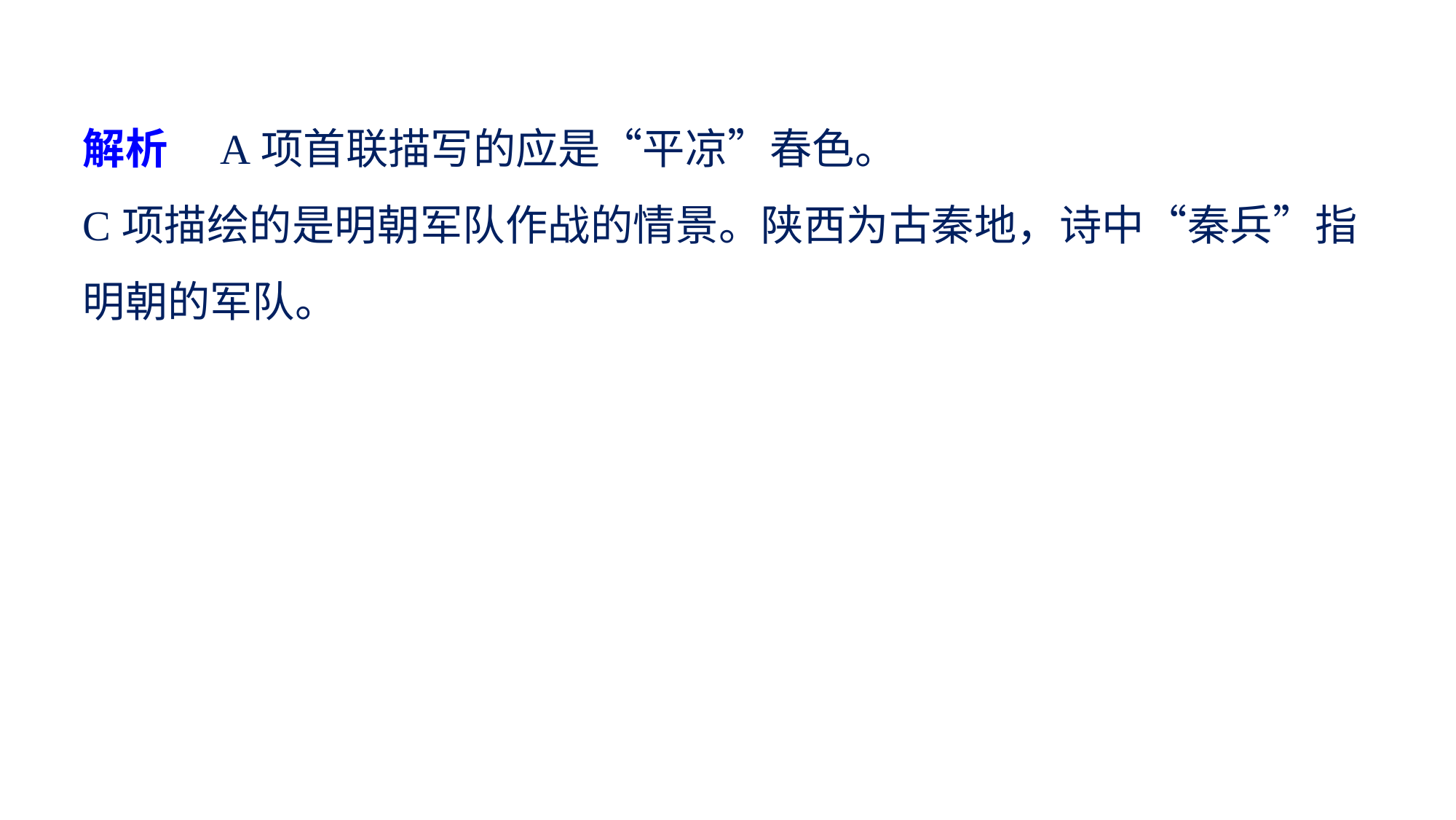

解析　A项首联描写的应是“平凉”春色。
C项描绘的是明朝军队作战的情景。陕西为古秦地，诗中“秦兵”指明朝的军队。